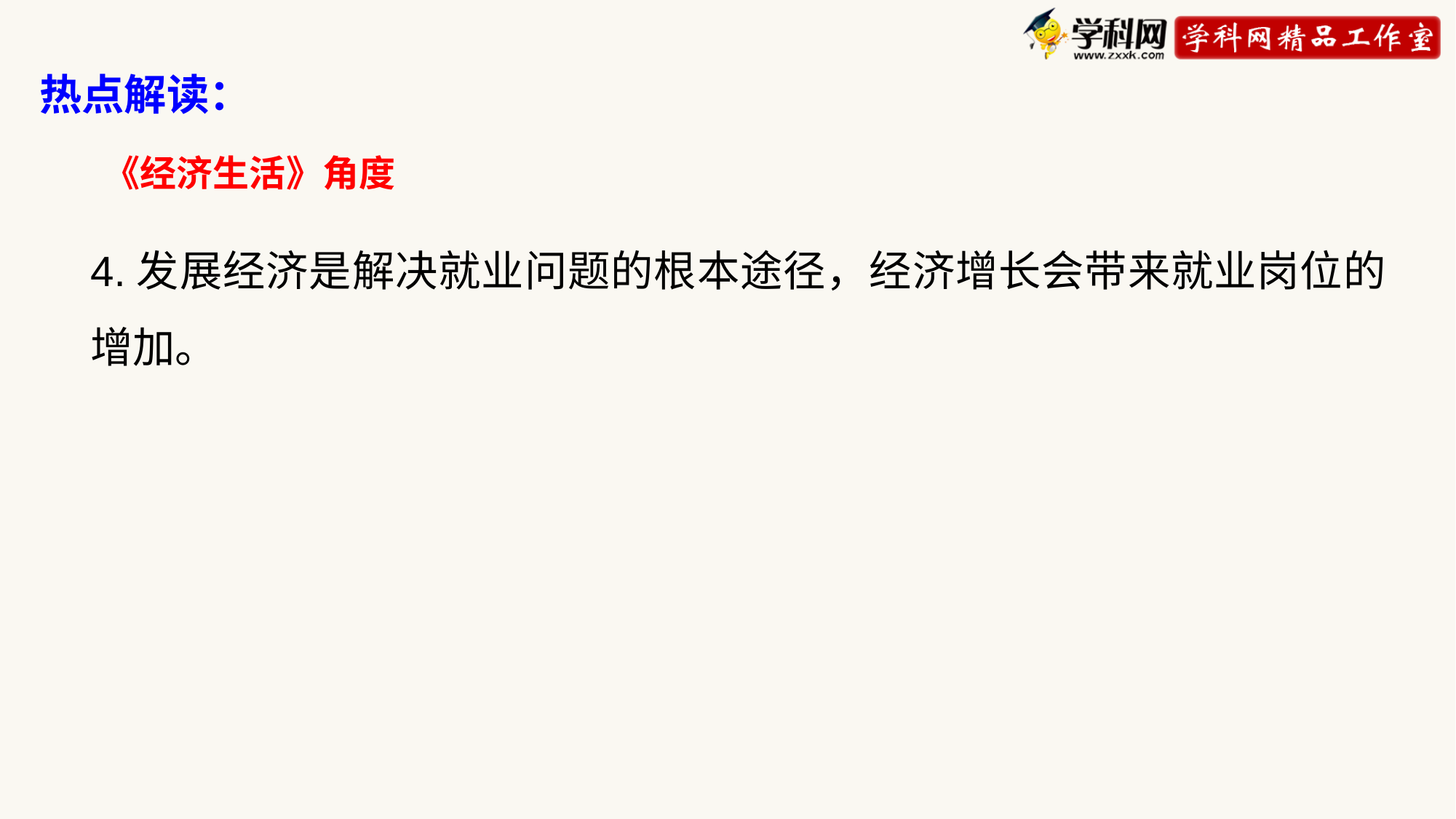

热点解读：
《经济生活》角度
4.发展经济是解决就业问题的根本途径，经济增长会带来就业岗位的增加。